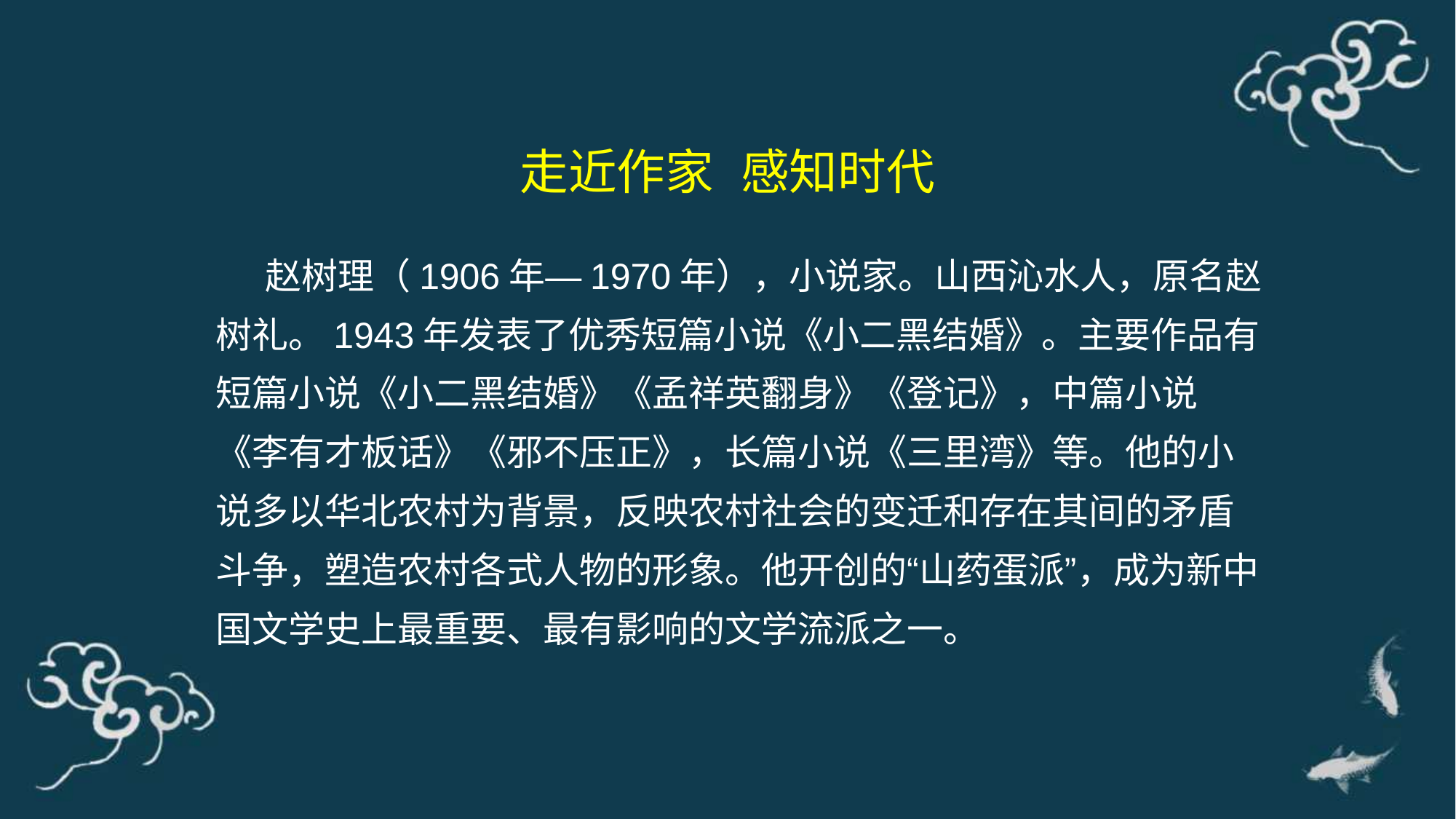

走近作家  感知时代
    赵树理（1906年—1970年），小说家。山西沁水人，原名赵树礼。1943年发表了优秀短篇小说《小二黑结婚》。主要作品有短篇小说《小二黑结婚》《孟祥英翻身》《登记》，中篇小说《李有才板话》《邪不压正》，长篇小说《三里湾》等。他的小说多以华北农村为背景，反映农村社会的变迁和存在其间的矛盾斗争，塑造农村各式人物的形象。他开创的“山药蛋派”，成为新中国文学史上最重要、最有影响的文学流派之一。